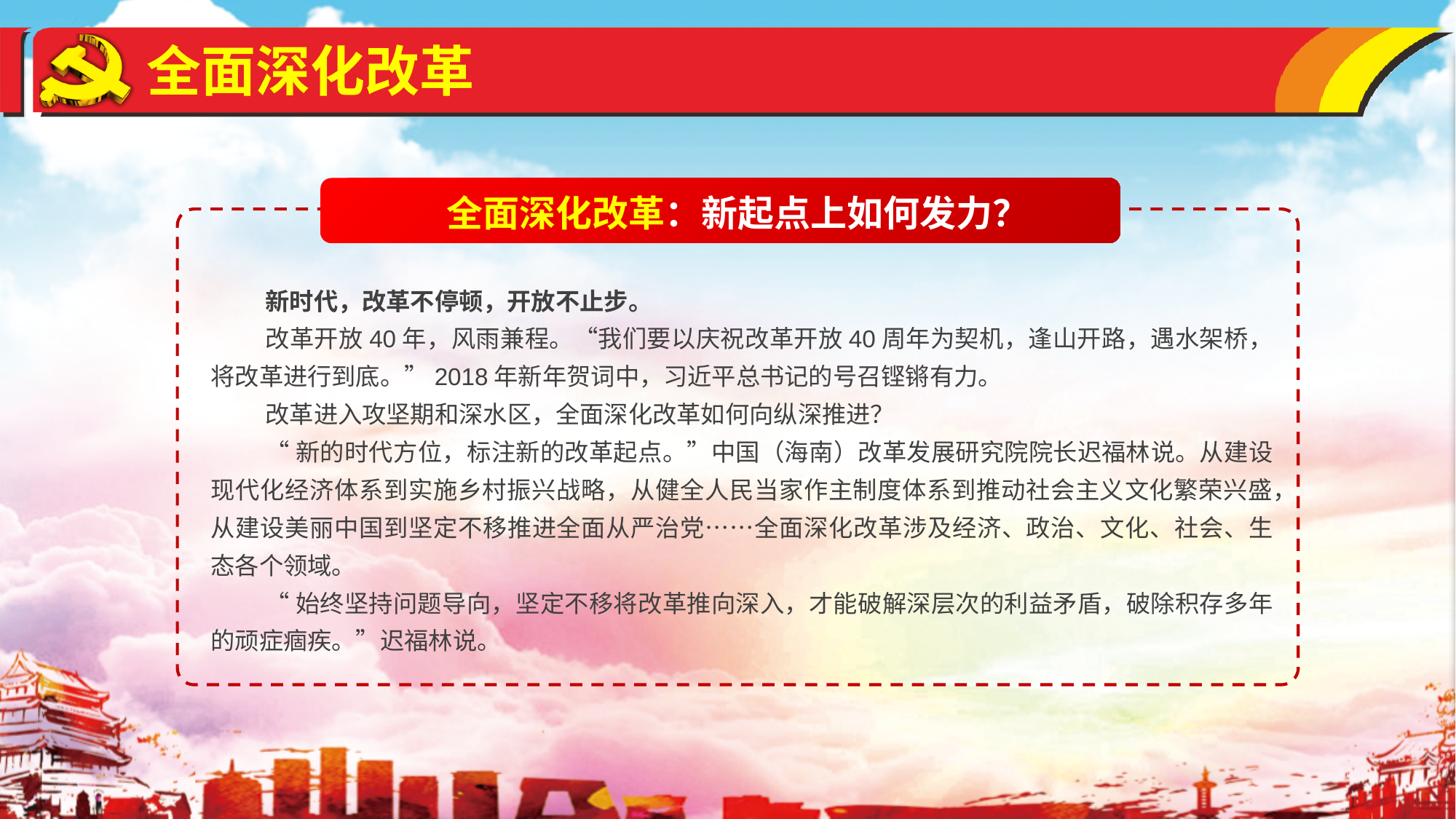

全面深化改革

全面深化改革：新起点上如何发力？

新时代，改革不停顿，开放不止步。
改革开放40年，风雨兼程。“我们要以庆祝改革开放40周年为契机，逢山开路，遇水架桥，将改革进行到底。”2018年新年贺词中，习近平总书记的号召铿锵有力。
改革进入攻坚期和深水区，全面深化改革如何向纵深推进？
“新的时代方位，标注新的改革起点。”中国（海南）改革发展研究院院长迟福林说。从建设现代化经济体系到实施乡村振兴战略，从健全人民当家作主制度体系到推动社会主义文化繁荣兴盛，从建设美丽中国到坚定不移推进全面从严治党……全面深化改革涉及经济、政治、文化、社会、生态各个领域。
“始终坚持问题导向，坚定不移将改革推向深入，才能破解深层次的利益矛盾，破除积存多年的顽症痼疾。”迟福林说。